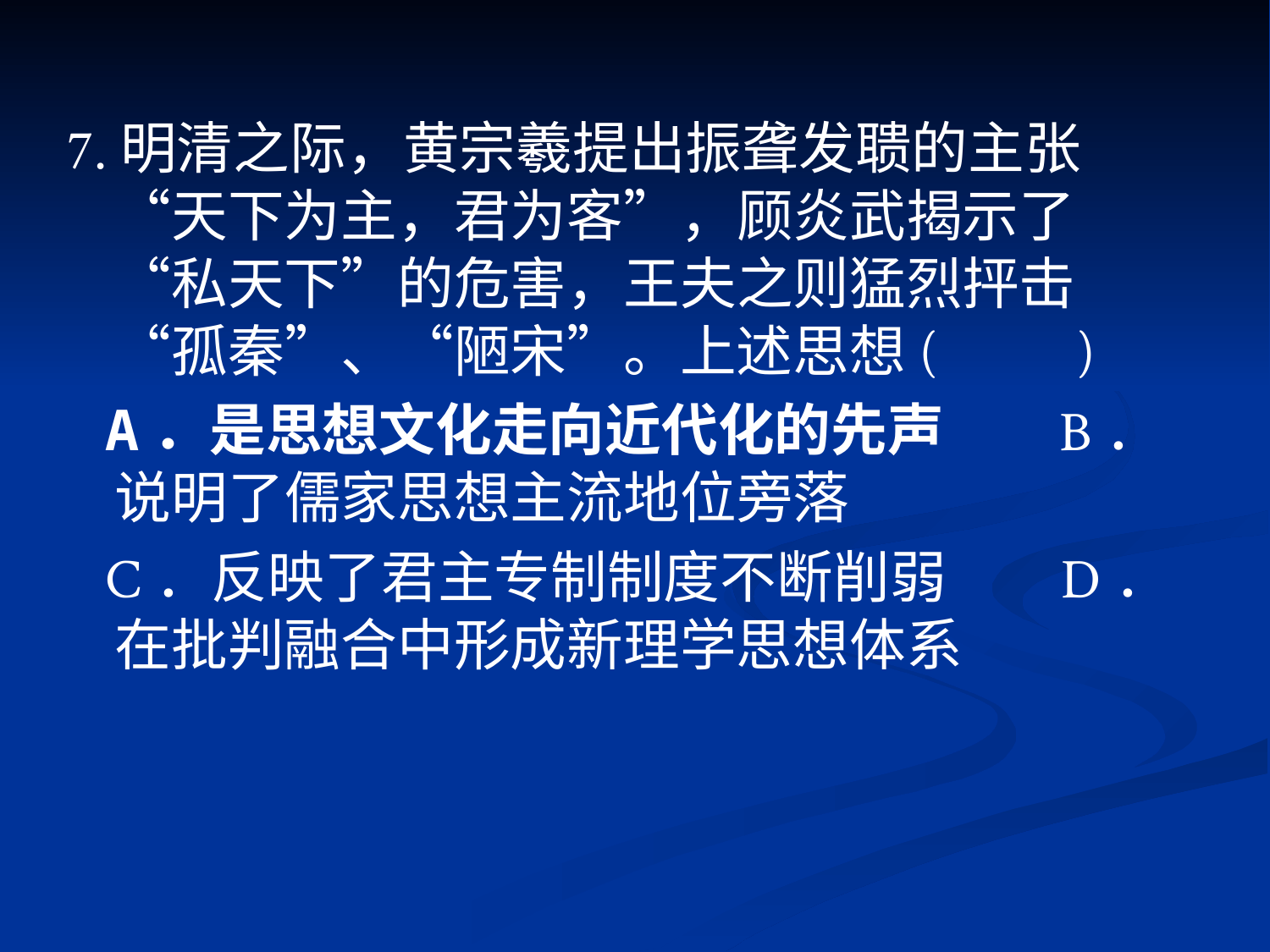

7.明清之际，黄宗羲提出振聋发聩的主张“天下为主，君为客”，顾炎武揭示了“私天下”的危害，王夫之则猛烈抨击“孤秦”、“陋宋”。上述思想(　　)
   A．是思想文化走向近代化的先声        B．说明了儒家思想主流地位旁落
   C．反映了君主专制制度不断削弱        D．在批判融合中形成新理学思想体系